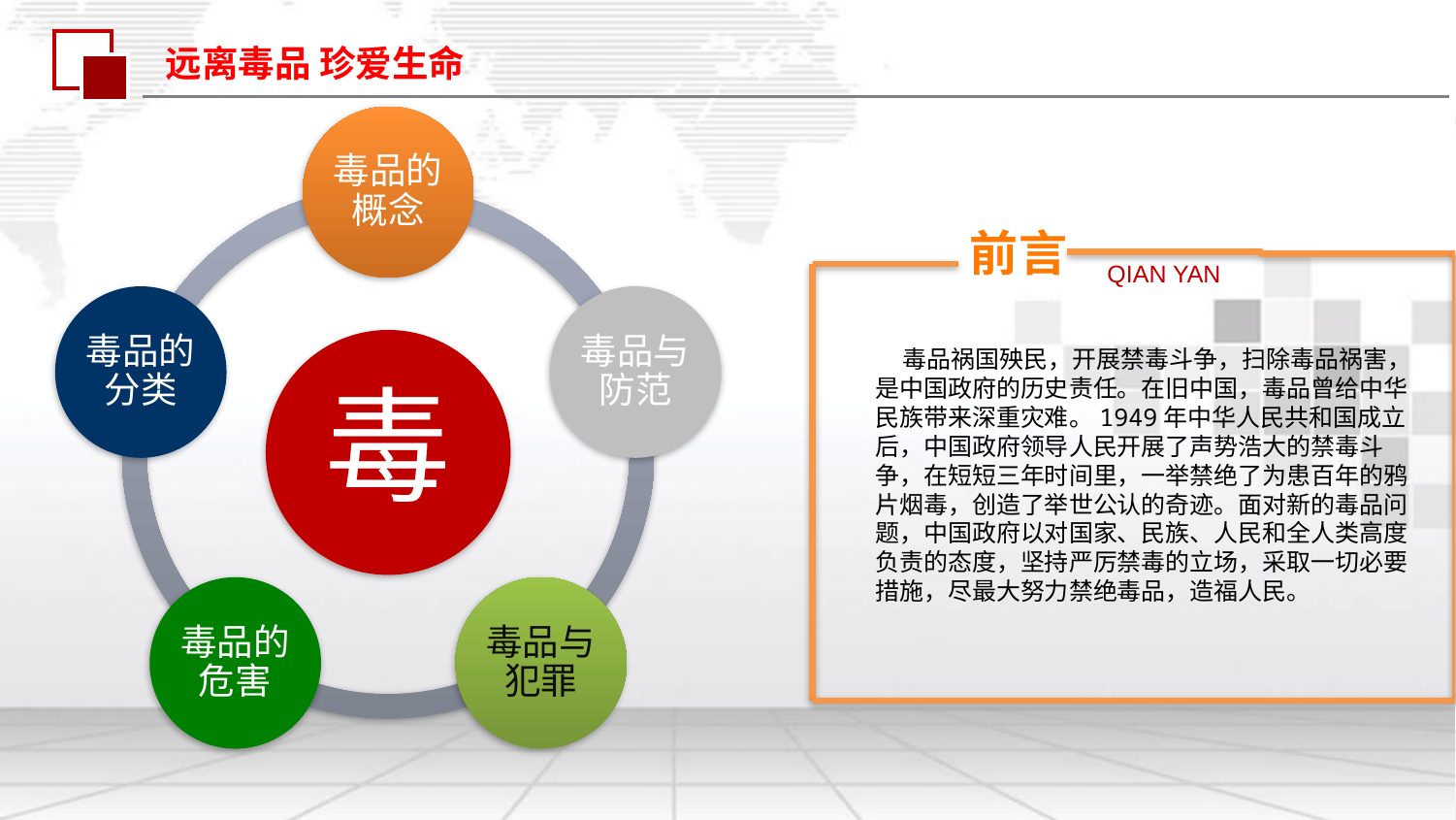

远离毒品 珍爱生命
毒
毒品的概念
毒品与防范
毒品与犯罪
毒品的危害
毒品的分类
前言
QIAN YAN
    毒品祸国殃民，开展禁毒斗争，扫除毒品祸害，是中国政府的历史责任。在旧中国，毒品曾给中华民族带来深重灾难。1949年中华人民共和国成立后，中国政府领导人民开展了声势浩大的禁毒斗争，在短短三年时间里，一举禁绝了为患百年的鸦片烟毒，创造了举世公认的奇迹。面对新的毒品问题，中国政府以对国家、民族、人民和全人类高度负责的态度，坚持严厉禁毒的立场，采取一切必要措施，尽最大努力禁绝毒品，造福人民。